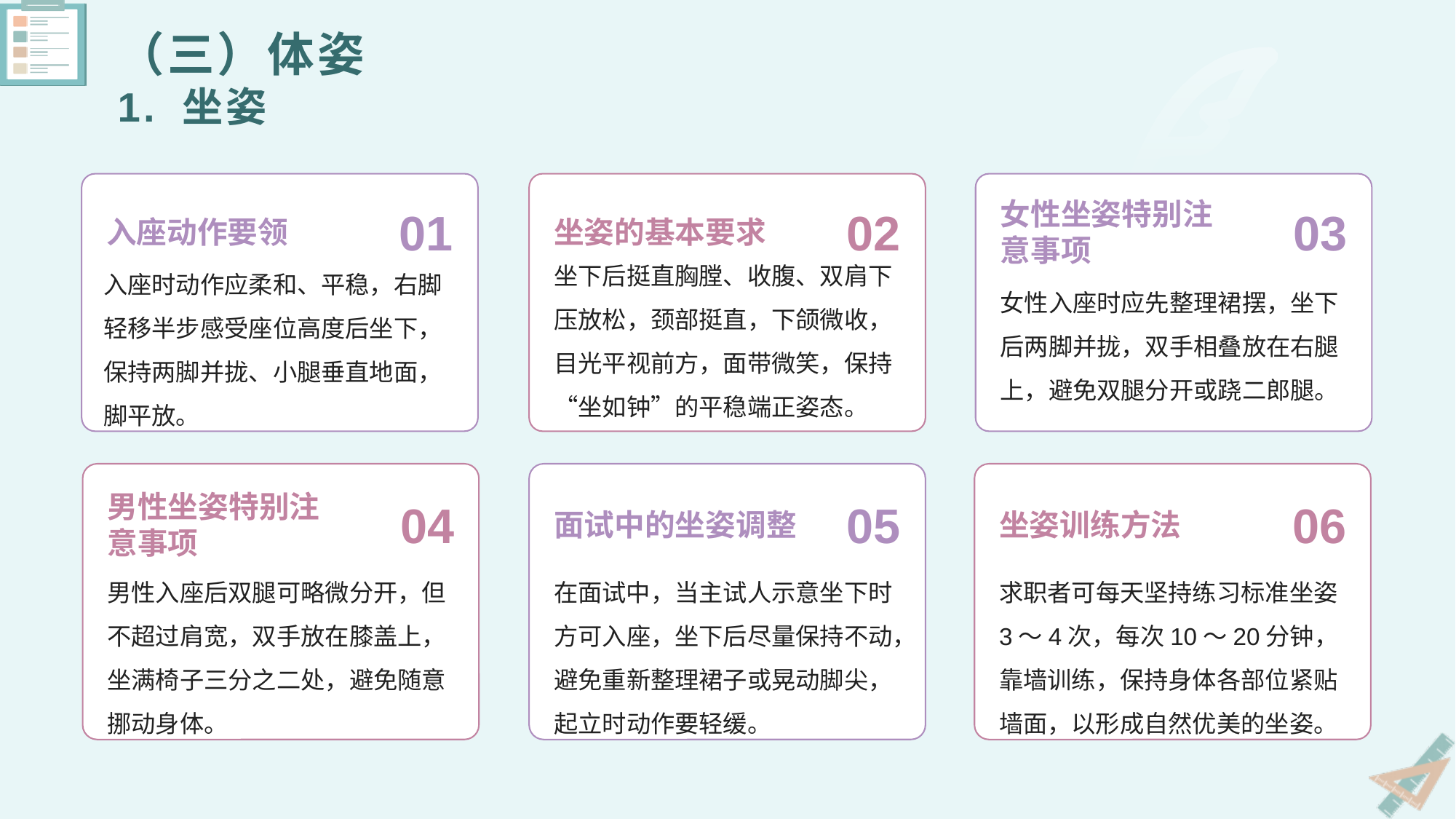

# （三）体姿 1. 坐姿

入座动作要领
01
坐姿的基本要求
02
女性坐姿特别注意事项
03
坐下后挺直胸膛、收腹、双肩下压放松，颈部挺直，下颌微收，目光平视前方，面带微笑，保持“坐如钟”的平稳端正姿态。
入座时动作应柔和、平稳，右脚轻移半步感受座位高度后坐下，保持两脚并拢、小腿垂直地面，脚平放。
女性入座时应先整理裙摆，坐下后两脚并拢，双手相叠放在右腿上，避免双腿分开或跷二郎腿。

男性坐姿特别注意事项
04
面试中的坐姿调整
05
坐姿训练方法
06
男性入座后双腿可略微分开，但不超过肩宽，双手放在膝盖上，坐满椅子三分之二处，避免随意挪动身体。
在面试中，当主试人示意坐下时方可入座，坐下后尽量保持不动，避免重新整理裙子或晃动脚尖，起立时动作要轻缓。
求职者可每天坚持练习标准坐姿3～4次，每次10～20分钟，靠墙训练，保持身体各部位紧贴墙面，以形成自然优美的坐姿。